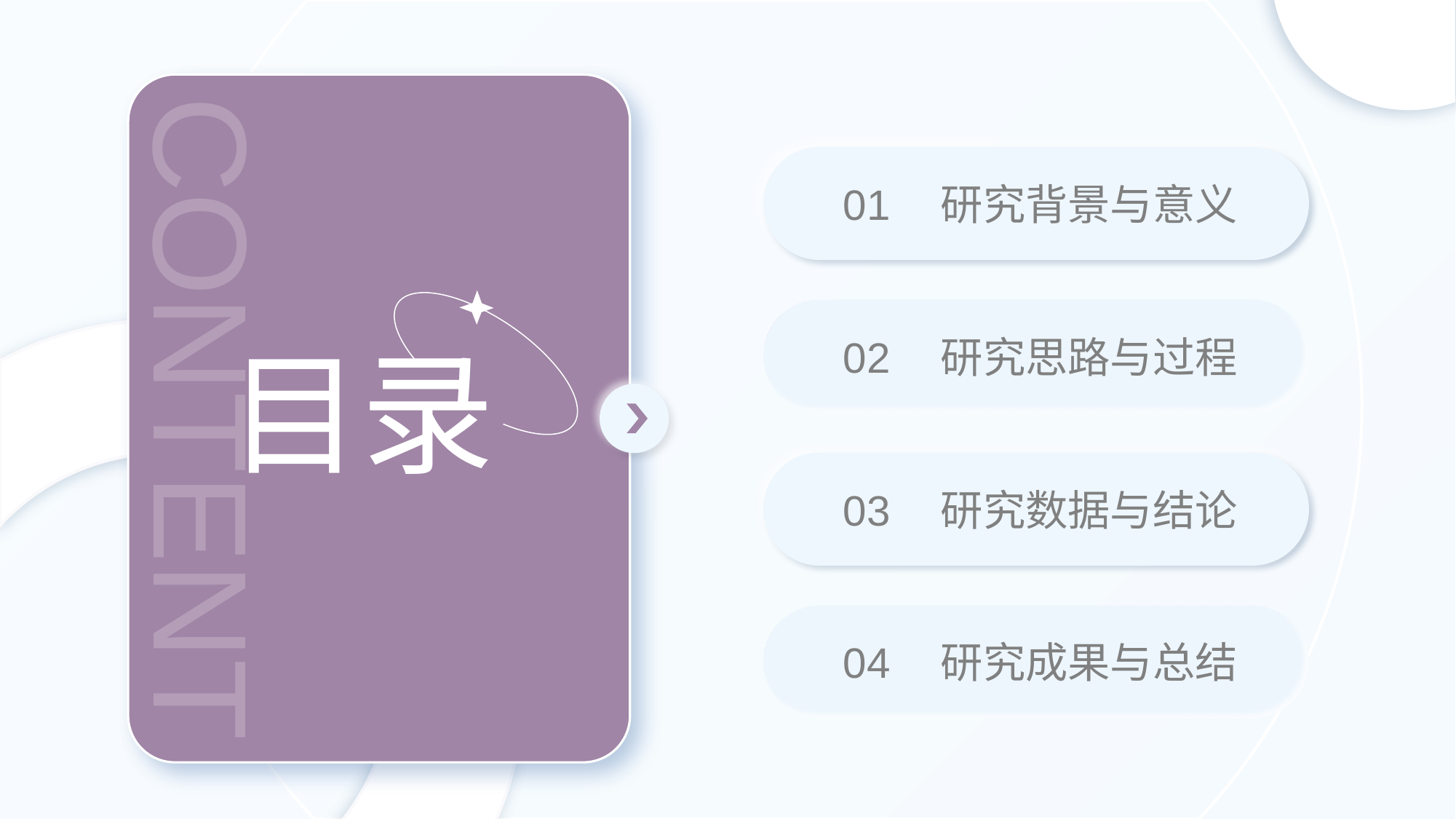

01
研究背景与意义

02
研究思路与过程

03
研究数据与结论

04
研究成果与总结